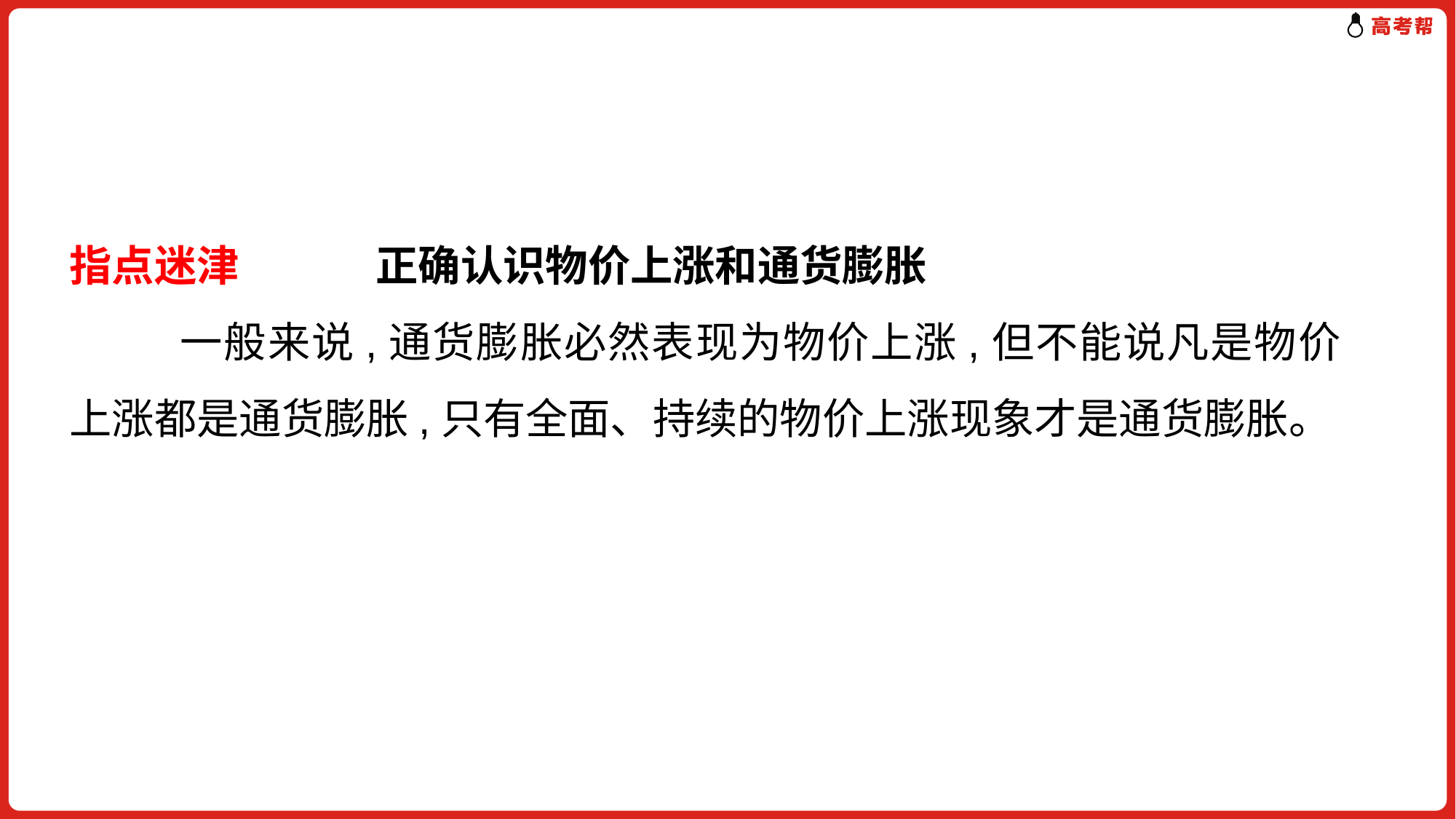

指点迷津 　　　正确认识物价上涨和通货膨胀
	一般来说,通货膨胀必然表现为物价上涨,但不能说凡是物价上涨都是通货膨胀,只有全面、持续的物价上涨现象才是通货膨胀。